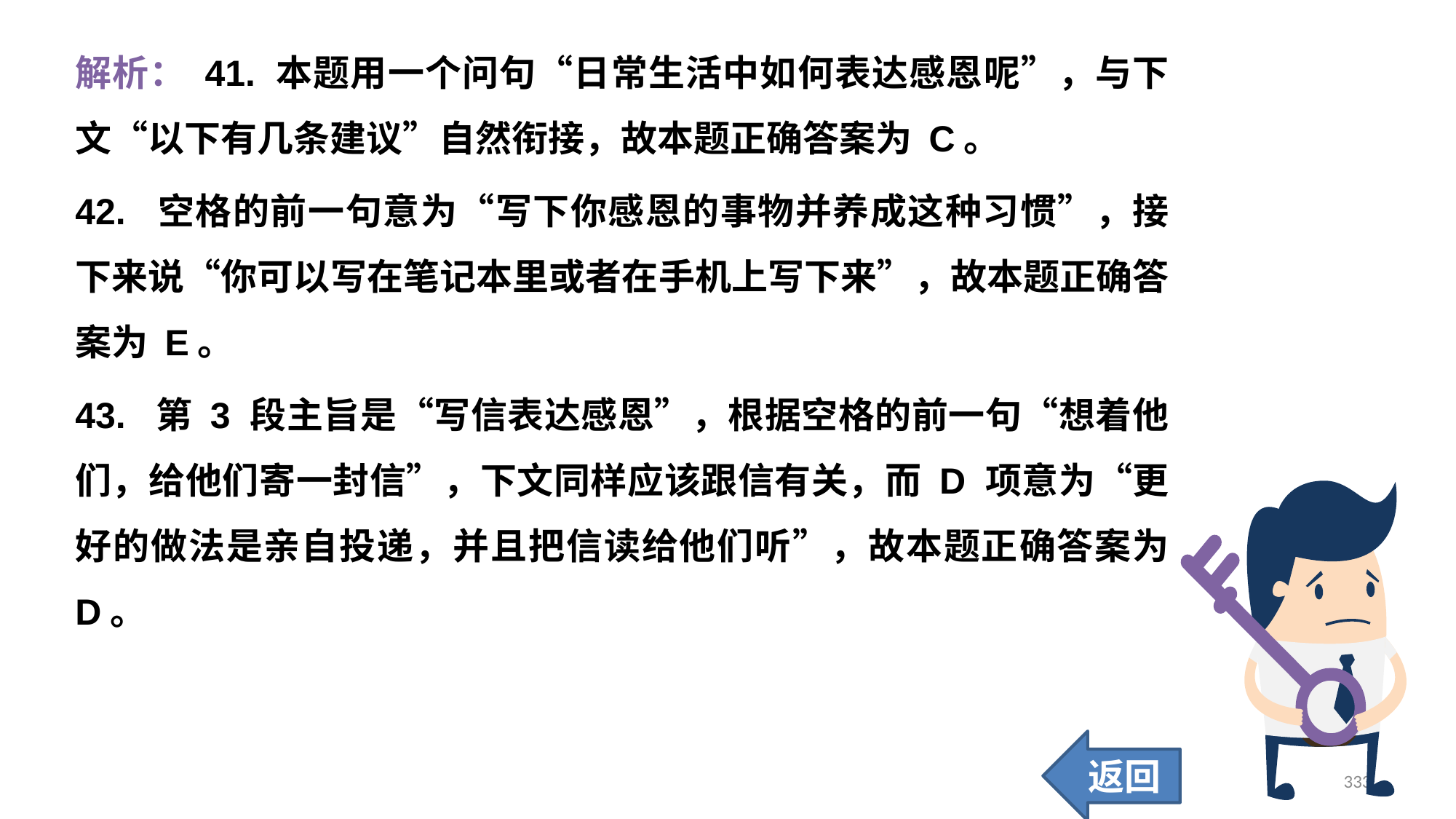

解析： 41. 本题用一个问句“日常生活中如何表达感恩呢”，与下文“以下有几条建议”自然衔接，故本题正确答案为 C。
42.  空格的前一句意为“写下你感恩的事物并养成这种习惯”，接下来说“你可以写在笔记本里或者在手机上写下来”，故本题正确答案为 E。
43.  第 3 段主旨是“写信表达感恩”，根据空格的前一句“想着他们，给他们寄一封信”，下文同样应该跟信有关，而 D 项意为“更好的做法是亲自投递，并且把信读给他们听”，故本题正确答案为 D。

返回
333